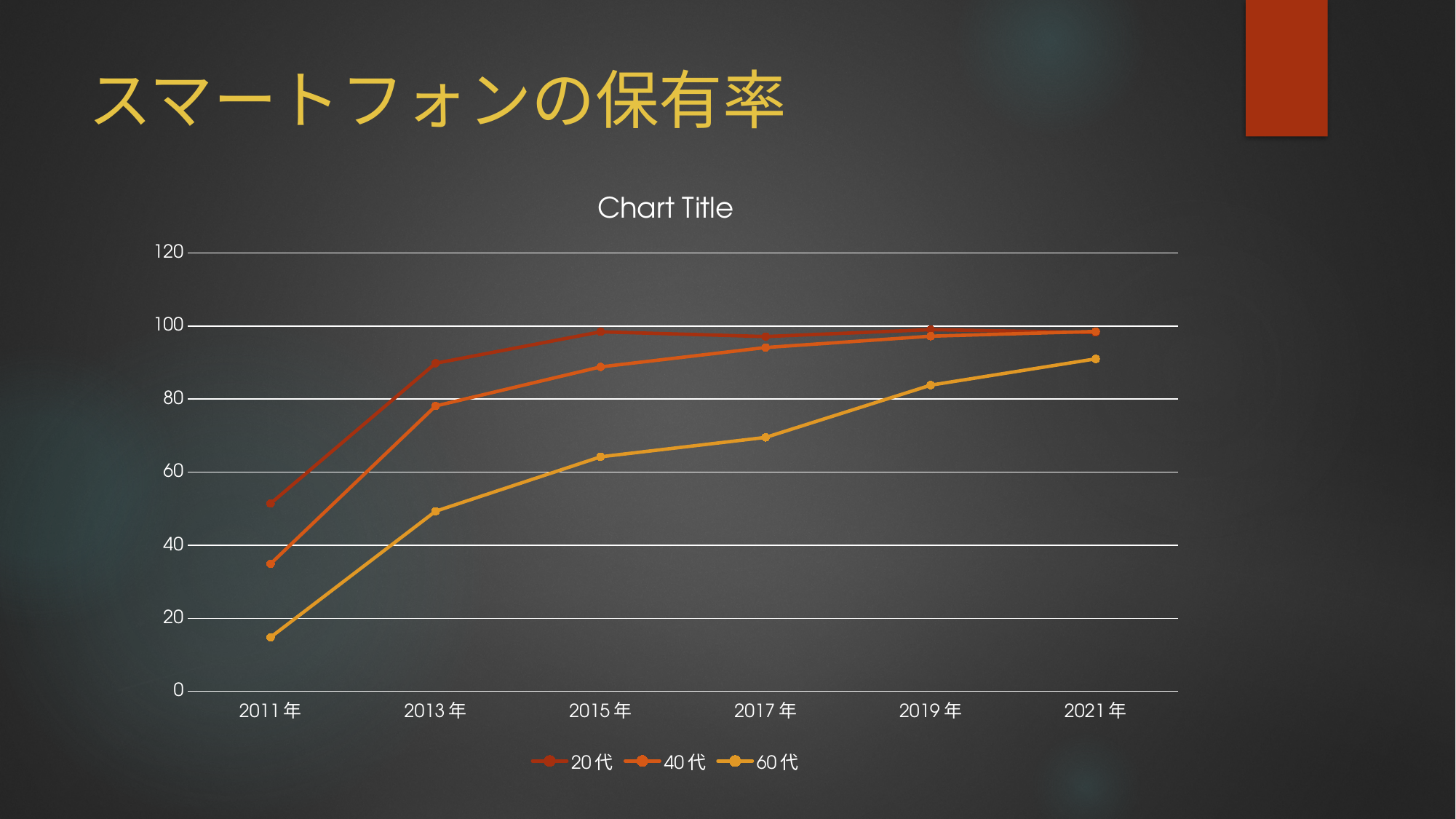

# スマートフォンの保有率

### Chart:

| Category | 20代 | 40代 | 60代 |
|---|---|---|---|
| 2011年 | 51.4 | 34.9 | 14.8 |
| 2013年 | 89.8 | 78.1 | 49.3 |
| 2015年 | 98.4 | 88.8 | 64.2 |
| 2017年 | 97.1 | 94.1 | 69.5 |
| 2019年 | 99.0 | 97.2 | 83.8 |
| 2021年 | 98.2 | 98.5 | 91.0 |